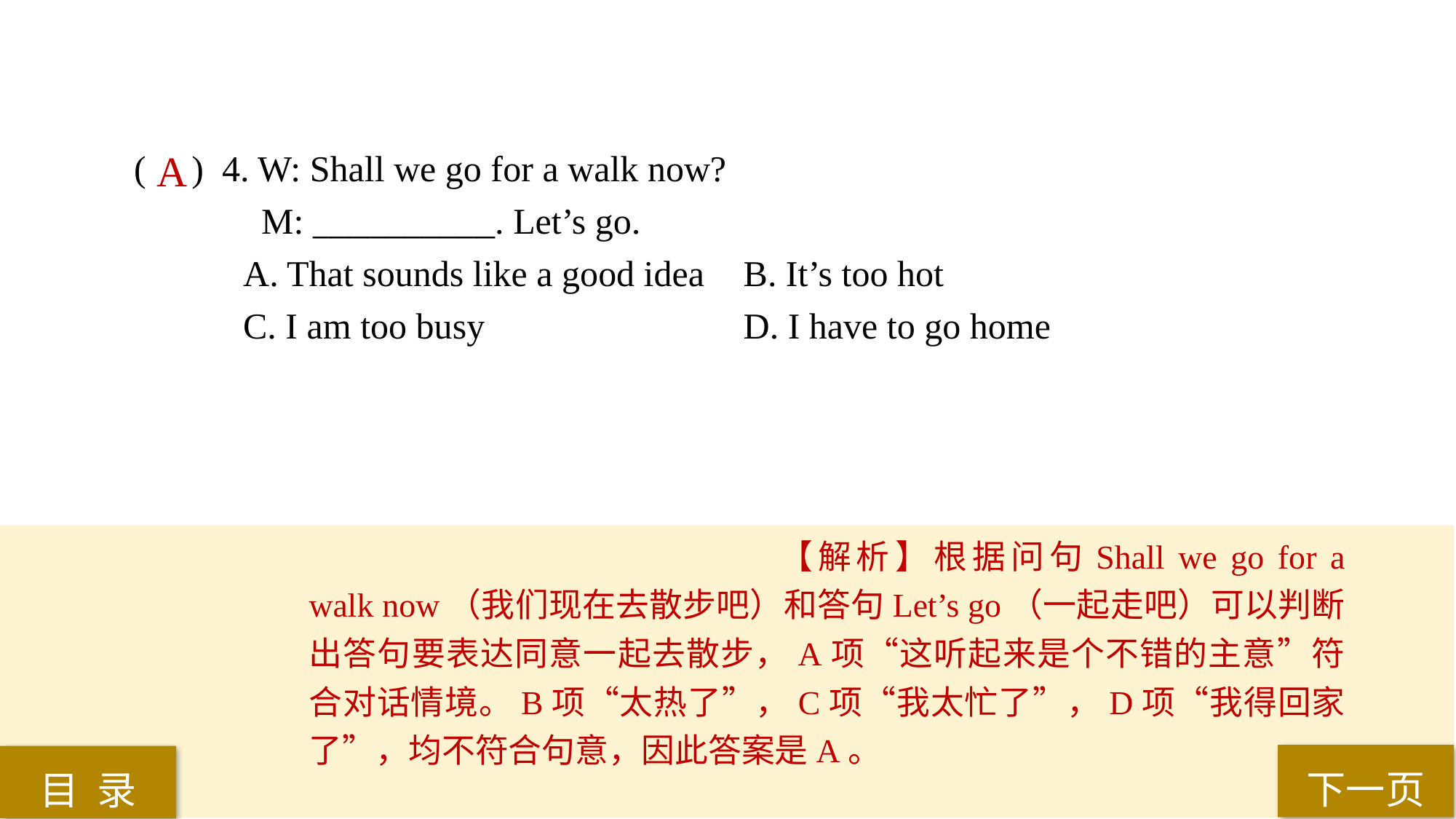

(     )  4. W: Shall we go for a walk now?
  M: __________. Let’s go.
A. That sounds like a good idea	 B. It’s too hot
C. I am too busy			 D. I have to go home
A
【解析】根据问句Shall we go for a walk now（我们现在去散步吧）和答句Let’s go（一起走吧）可以判断出答句要表达同意一起去散步，A项“这听起来是个不错的主意”符合对话情境。B项“太热了”，C项“我太忙了”，D项“我得回家了”，均不符合句意，因此答案是A。